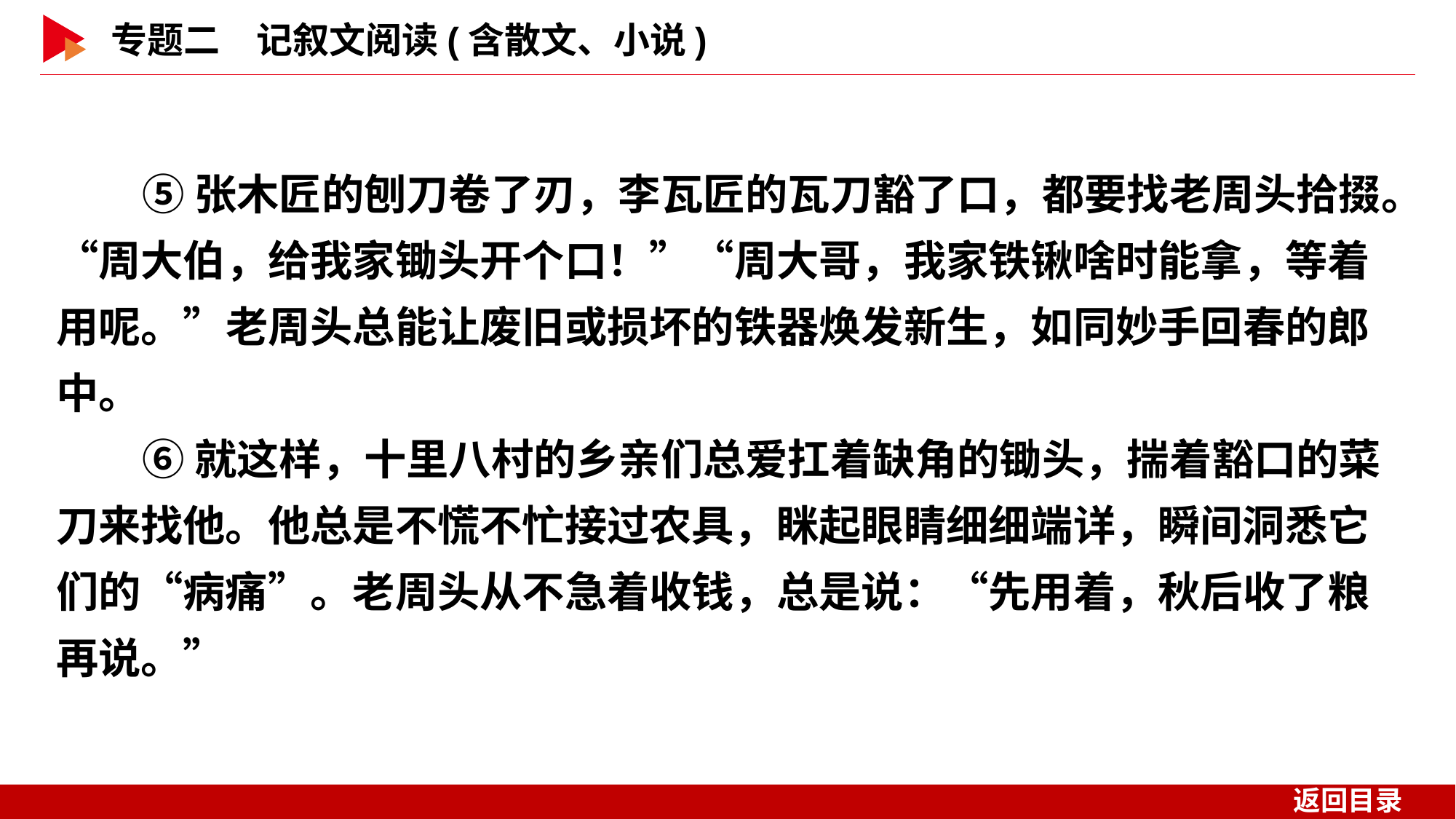

⑤张木匠的刨刀卷了刃，李瓦匠的瓦刀豁了口，都要找老周头拾掇。“周大伯，给我家锄头开个口！”“周大哥，我家铁锹啥时能拿，等着用呢。”老周头总能让废旧或损坏的铁器焕发新生，如同妙手回春的郎中。
⑥就这样，十里八村的乡亲们总爱扛着缺角的锄头，揣着豁口的菜刀来找他。他总是不慌不忙接过农具，眯起眼睛细细端详，瞬间洞悉它们的“病痛”。老周头从不急着收钱，总是说：“先用着，秋后收了粮再说。”